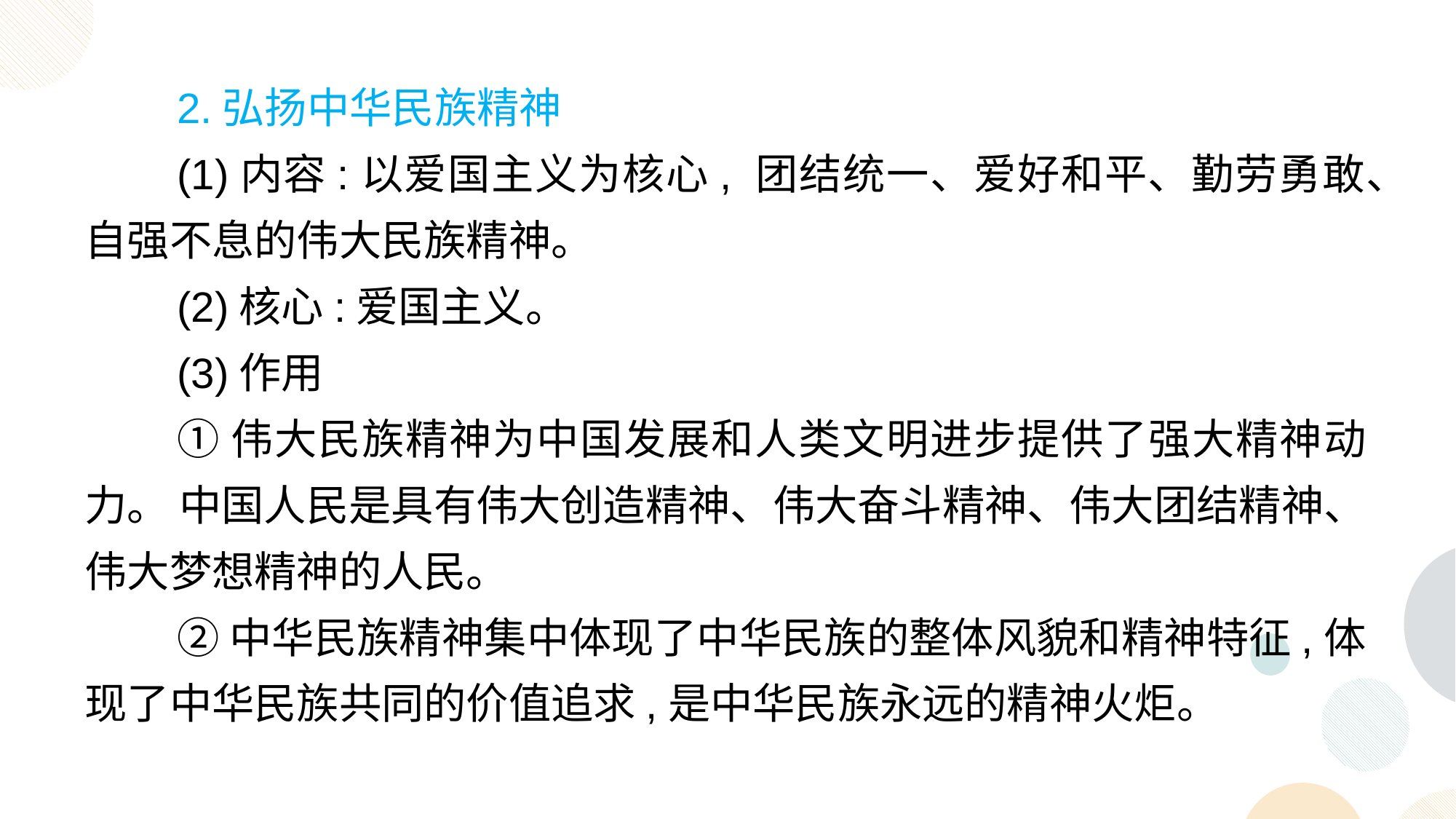

2.弘扬中华民族精神
(1)内容:以爱国主义为核心, 团结统一、爱好和平、勤劳勇敢、自强不息的伟大民族精神。
(2)核心:爱国主义。
(3)作用
①伟大民族精神为中国发展和人类文明进步提供了强大精神动力。 中国人民是具有伟大创造精神、伟大奋斗精神、伟大团结精神、伟大梦想精神的人民。
②中华民族精神集中体现了中华民族的整体风貌和精神特征,体现了中华民族共同的价值追求,是中华民族永远的精神火炬。